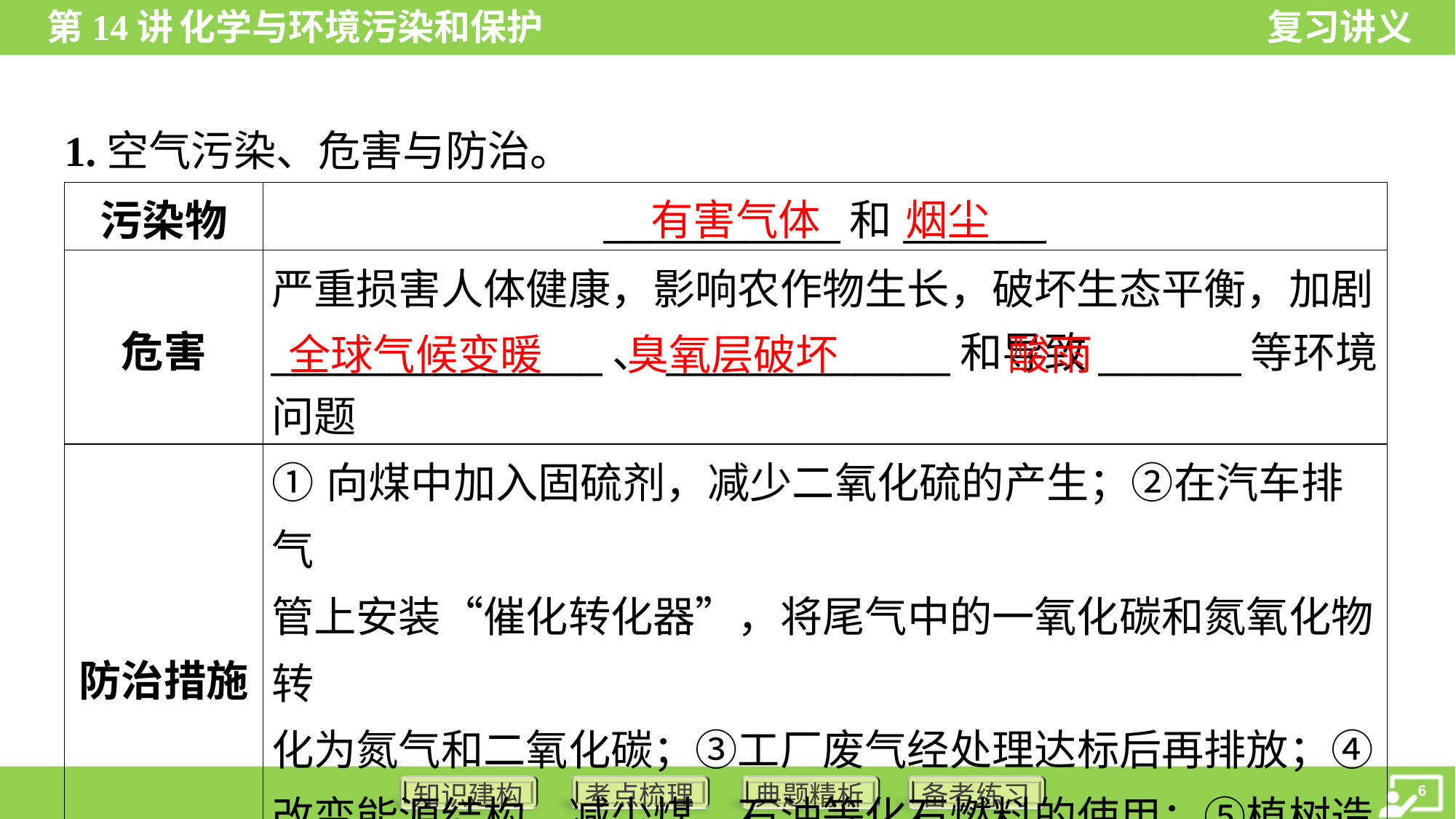

1.空气污染、危害与防治。
有害气体
烟尘
| 污染物 | \_\_\_\_\_\_\_\_\_\_和\_\_\_\_\_\_ |
| --- | --- |
| 危害 | 严重损害人体健康，影响农作物生长，破坏生态平衡，加剧 \_\_\_\_\_\_\_\_\_\_\_\_\_\_、\_\_\_\_\_\_\_\_\_\_\_\_和导致\_\_\_\_\_\_等环境问题 |
| 防治措施 | ①向煤中加入固硫剂，减少二氧化硫的产生；②在汽车排气 管上安装“催化转化器”，将尾气中的一氧化碳和氮氧化物转 化为氮气和二氧化碳；③工厂废气经处理达标后再排放；④ 改变能源结构，减少煤、石油等化石燃料的使用；⑤植树造 林，增强空气的自净能力 |
全球气候变暖
臭氧层破坏
酸雨